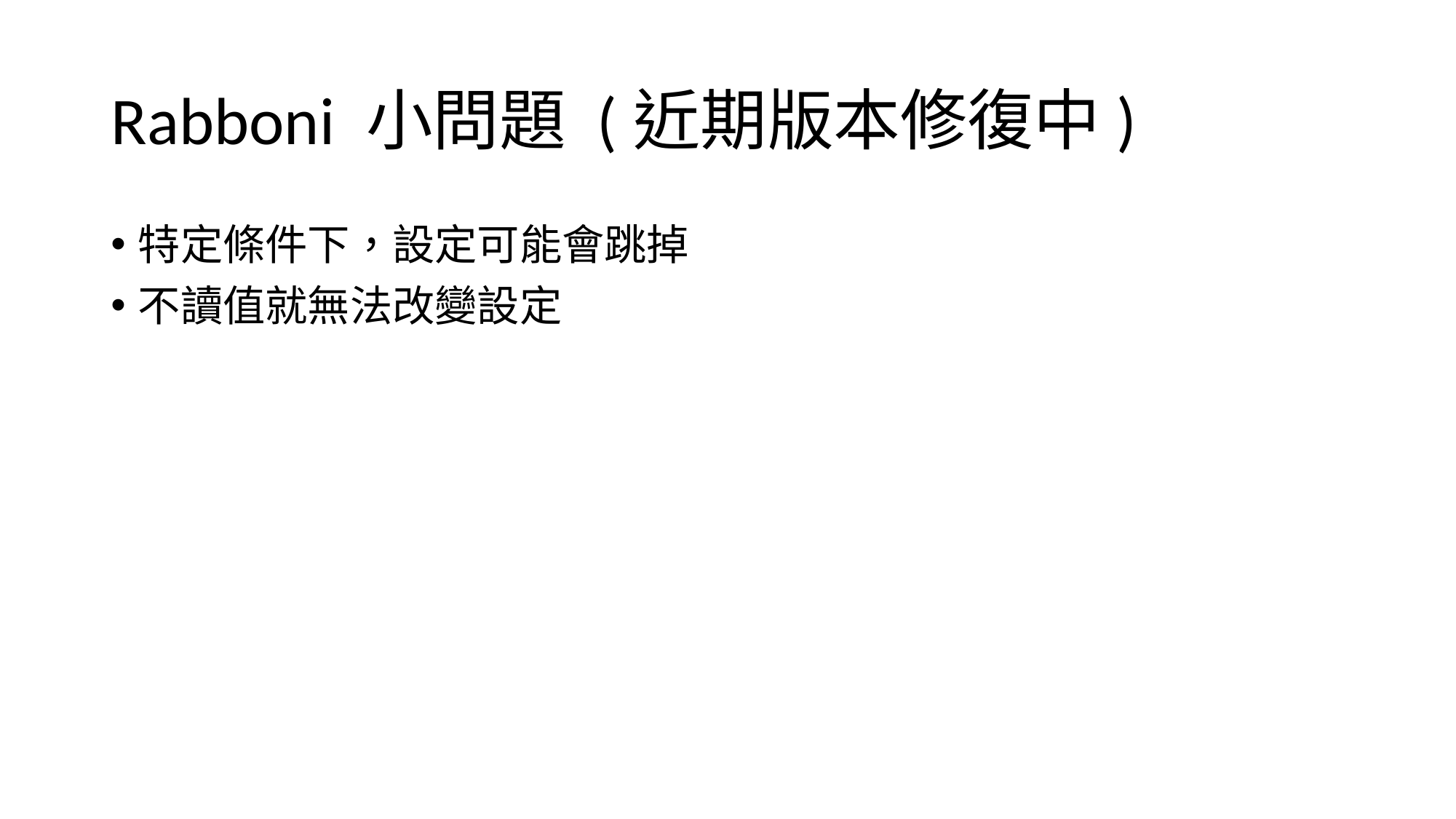

# Rabboni 小問題 (近期版本修復中)
特定條件下，設定可能會跳掉
不讀值就無法改變設定